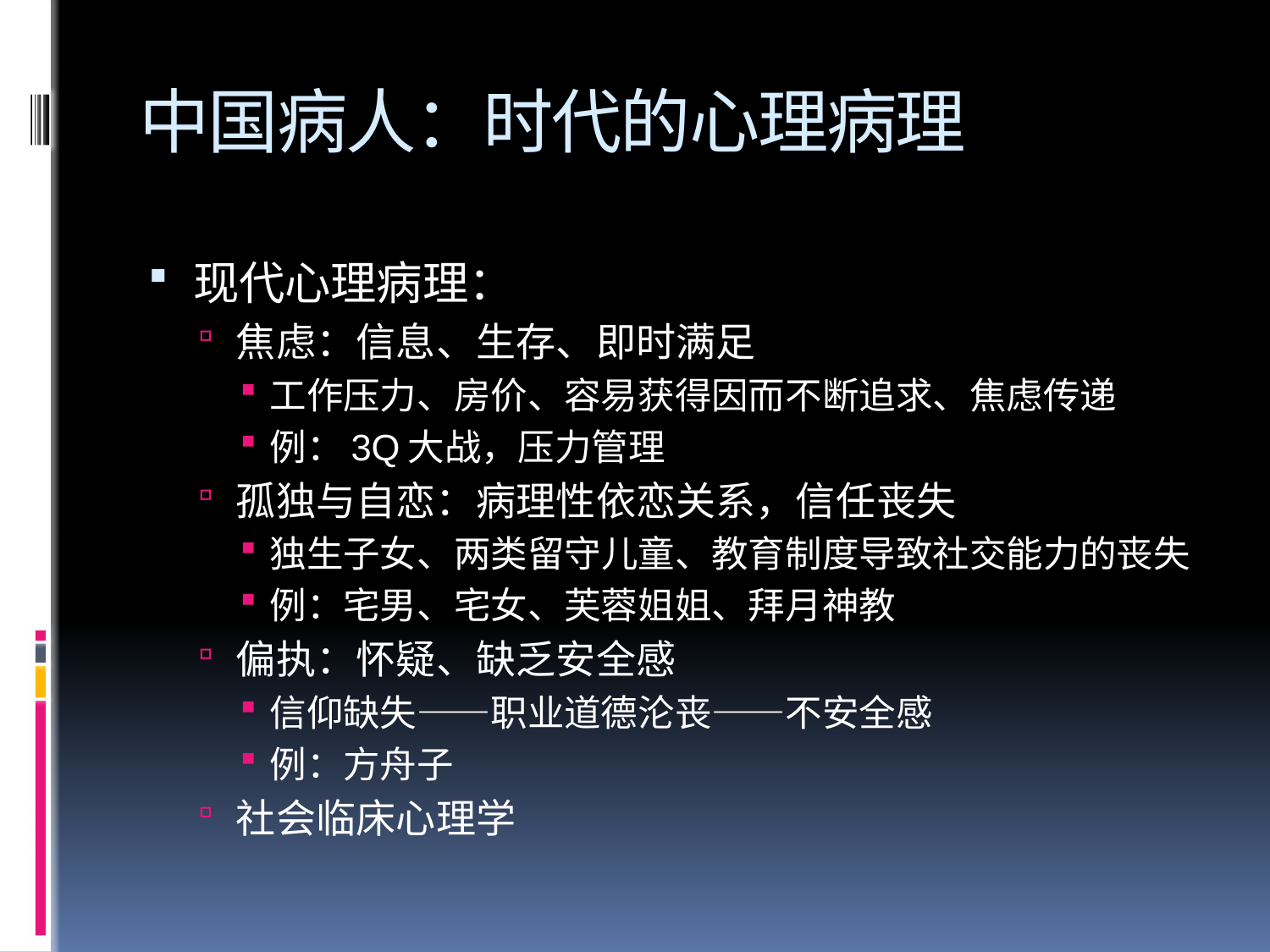

# 中国病人：时代的心理病理
现代心理病理：
焦虑：信息、生存、即时满足
工作压力、房价、容易获得因而不断追求、焦虑传递
例：3Q大战，压力管理
孤独与自恋：病理性依恋关系，信任丧失
独生子女、两类留守儿童、教育制度导致社交能力的丧失
例：宅男、宅女、芙蓉姐姐、拜月神教
偏执：怀疑、缺乏安全感
信仰缺失——职业道德沦丧——不安全感
例：方舟子
社会临床心理学